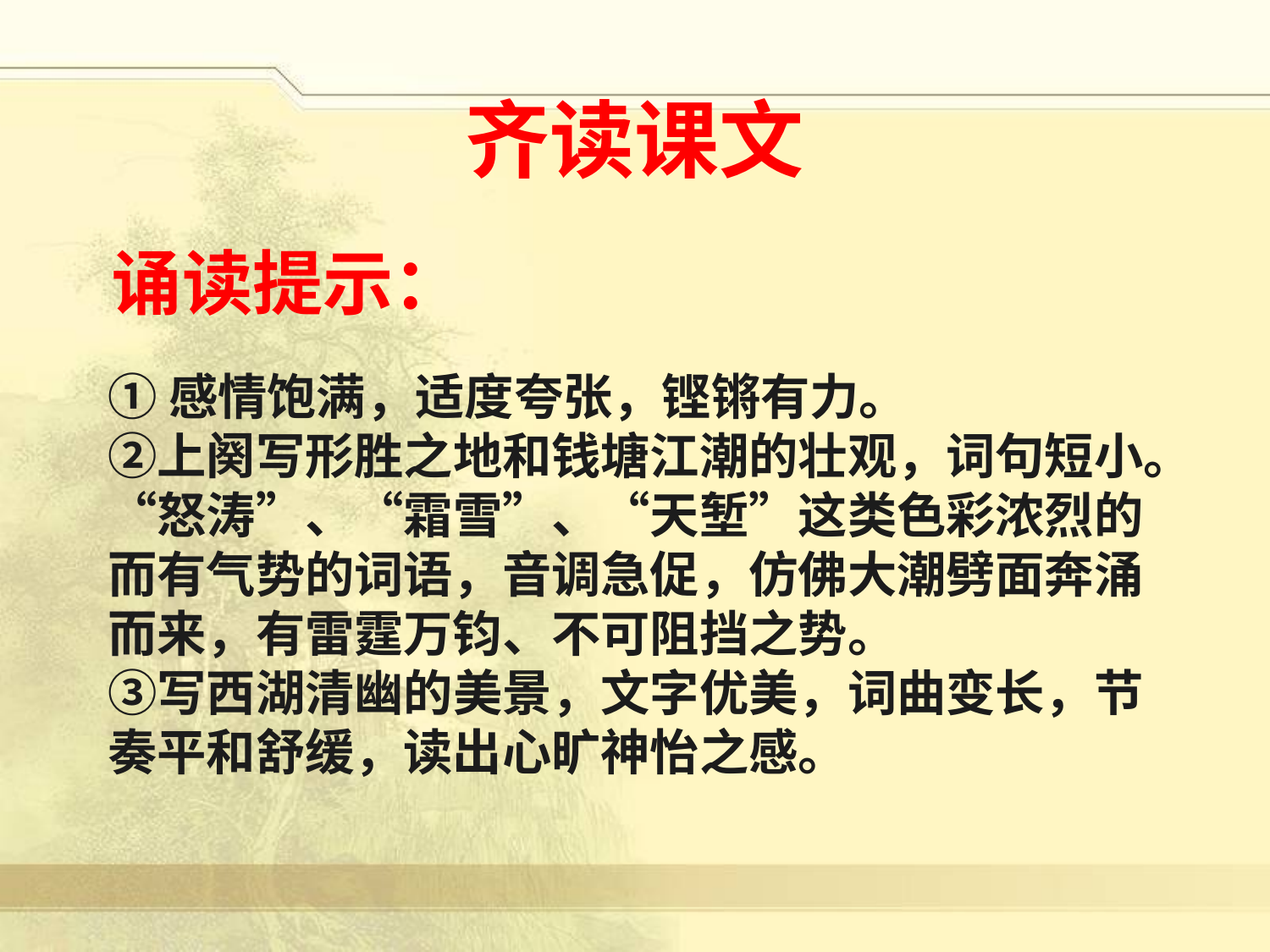

# 齐读课文
诵读提示：
①感情饱满，适度夸张，铿锵有力。
②上阕写形胜之地和钱塘江潮的壮观，词句短小。“怒涛”、“霜雪”、“天堑”这类色彩浓烈的而有气势的词语，音调急促，仿佛大潮劈面奔涌而来，有雷霆万钧、不可阻挡之势。
③写西湖清幽的美景，文字优美，词曲变长，节奏平和舒缓，读出心旷神怡之感。